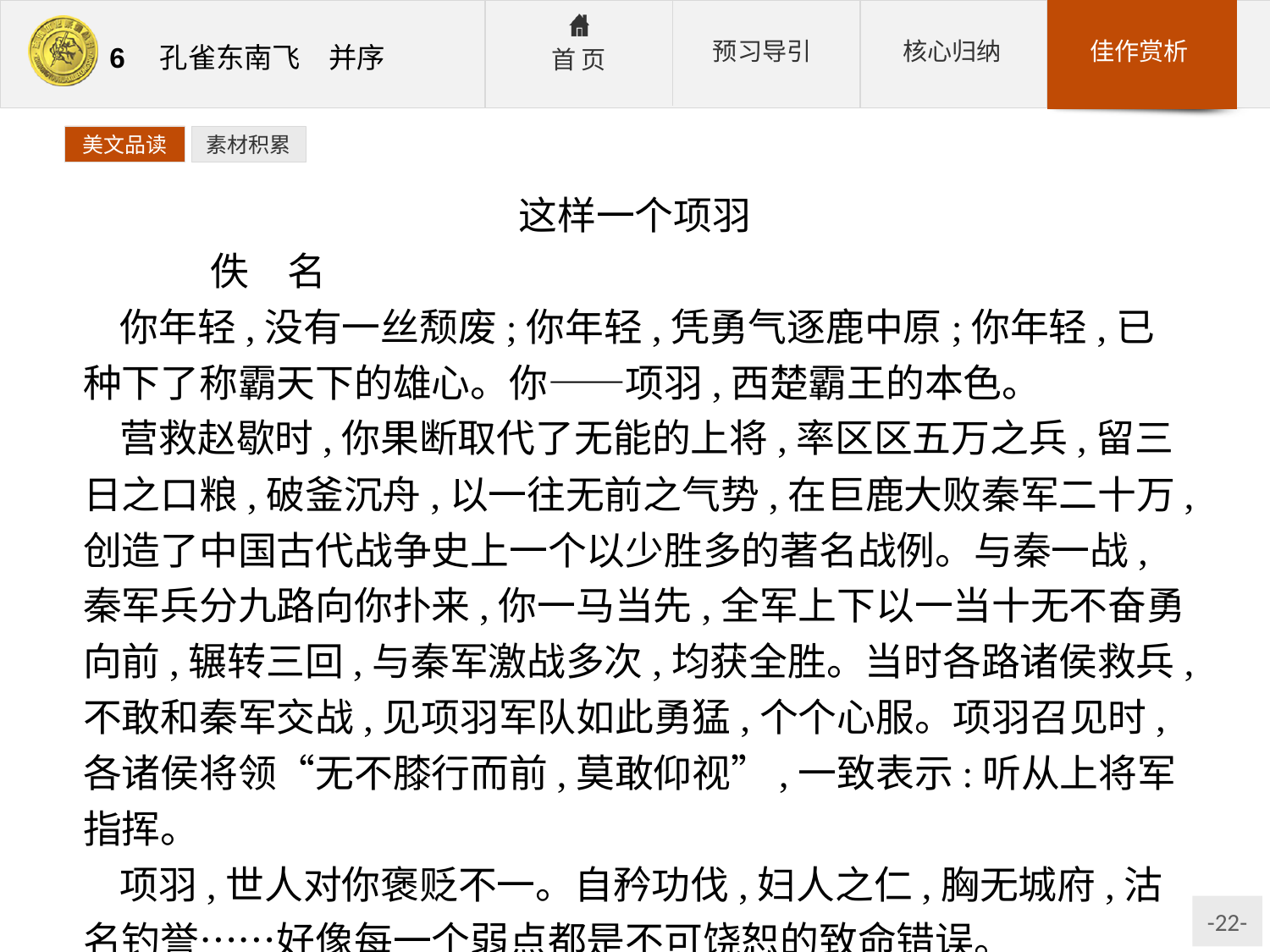

美文品读
素材积累
这样一个项羽
	佚　名
你年轻,没有一丝颓废;你年轻,凭勇气逐鹿中原;你年轻,已种下了称霸天下的雄心。你——项羽,西楚霸王的本色。
营救赵歇时,你果断取代了无能的上将,率区区五万之兵,留三日之口粮,破釜沉舟,以一往无前之气势,在巨鹿大败秦军二十万,创造了中国古代战争史上一个以少胜多的著名战例。与秦一战,秦军兵分九路向你扑来,你一马当先,全军上下以一当十无不奋勇向前,辗转三回,与秦军激战多次,均获全胜。当时各路诸侯救兵,不敢和秦军交战,见项羽军队如此勇猛,个个心服。项羽召见时,各诸侯将领“无不膝行而前,莫敢仰视”,一致表示:听从上将军指挥。
项羽,世人对你褒贬不一。自矜功伐,妇人之仁,胸无城府,沽名钓誉……好像每一个弱点都是不可饶恕的致命错误。